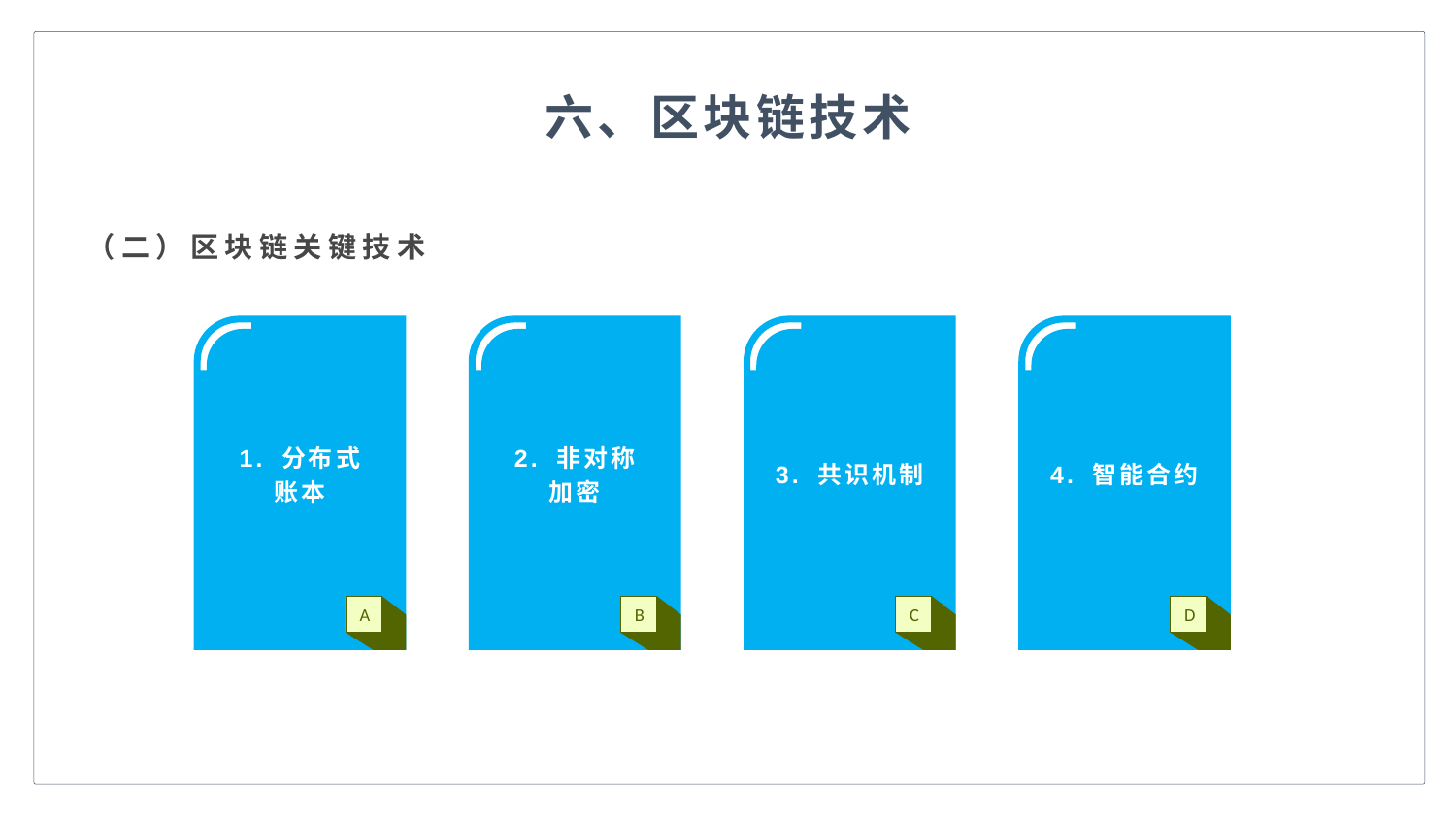

六、区块链技术
（二）区块链关键技术

1. 分布式
账本
2. 非对称
加密
3. 共识机制
4. 智能合约

A

B

C

D